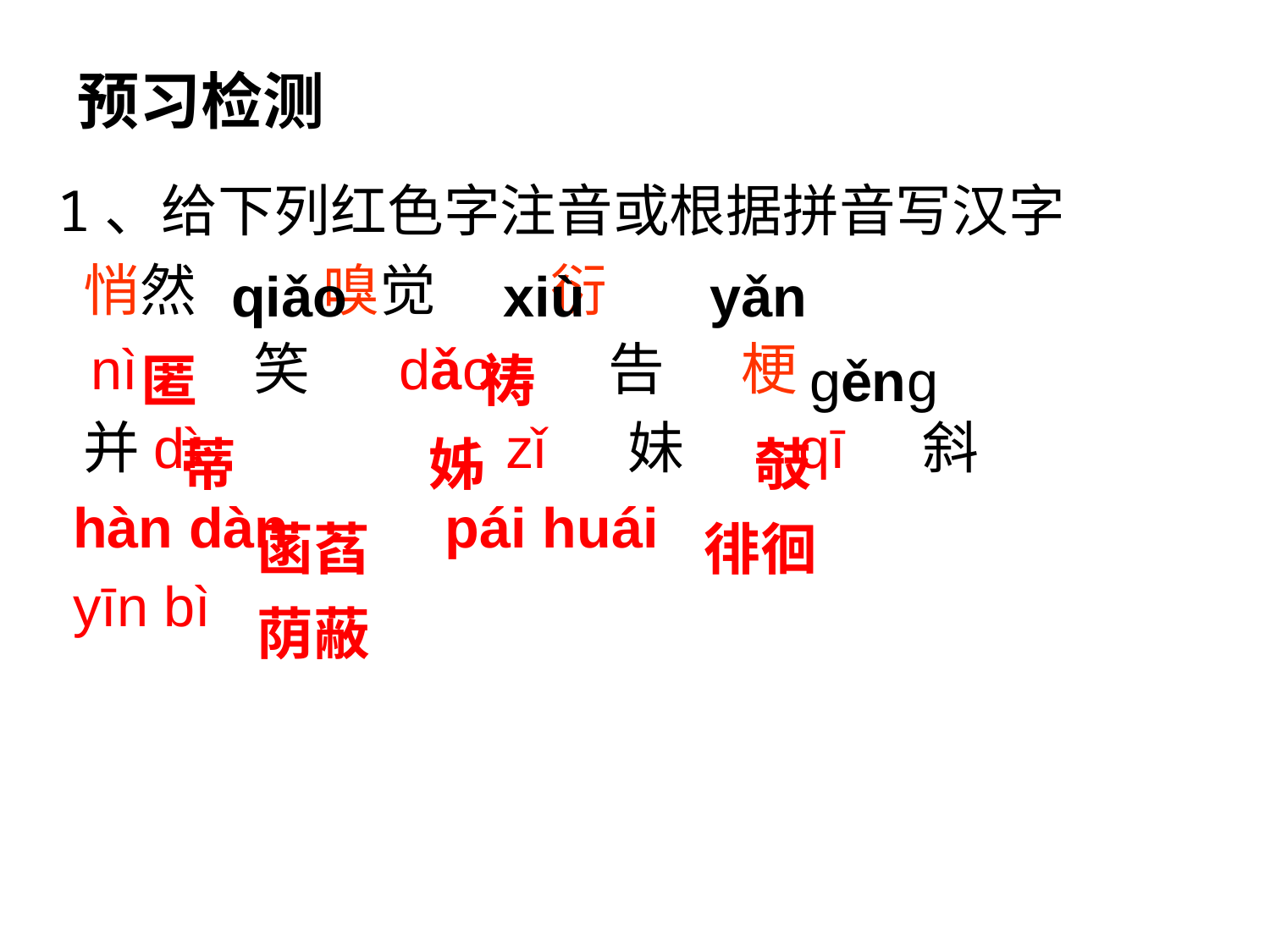

预习检测
1、给下列红色字注音或根据拼音写汉字
 悄然          嗅觉         衍
 nì   笑      dǎo   告      梗
 并dì         zǐ  妹        qī    斜
 hàn dàn          pái huái
 yīn bì

       qiǎo          xiù        yǎn
        匿                      祷                    gěng
           蒂               姊                     攲
                 菡萏                          徘徊
                 荫蔽